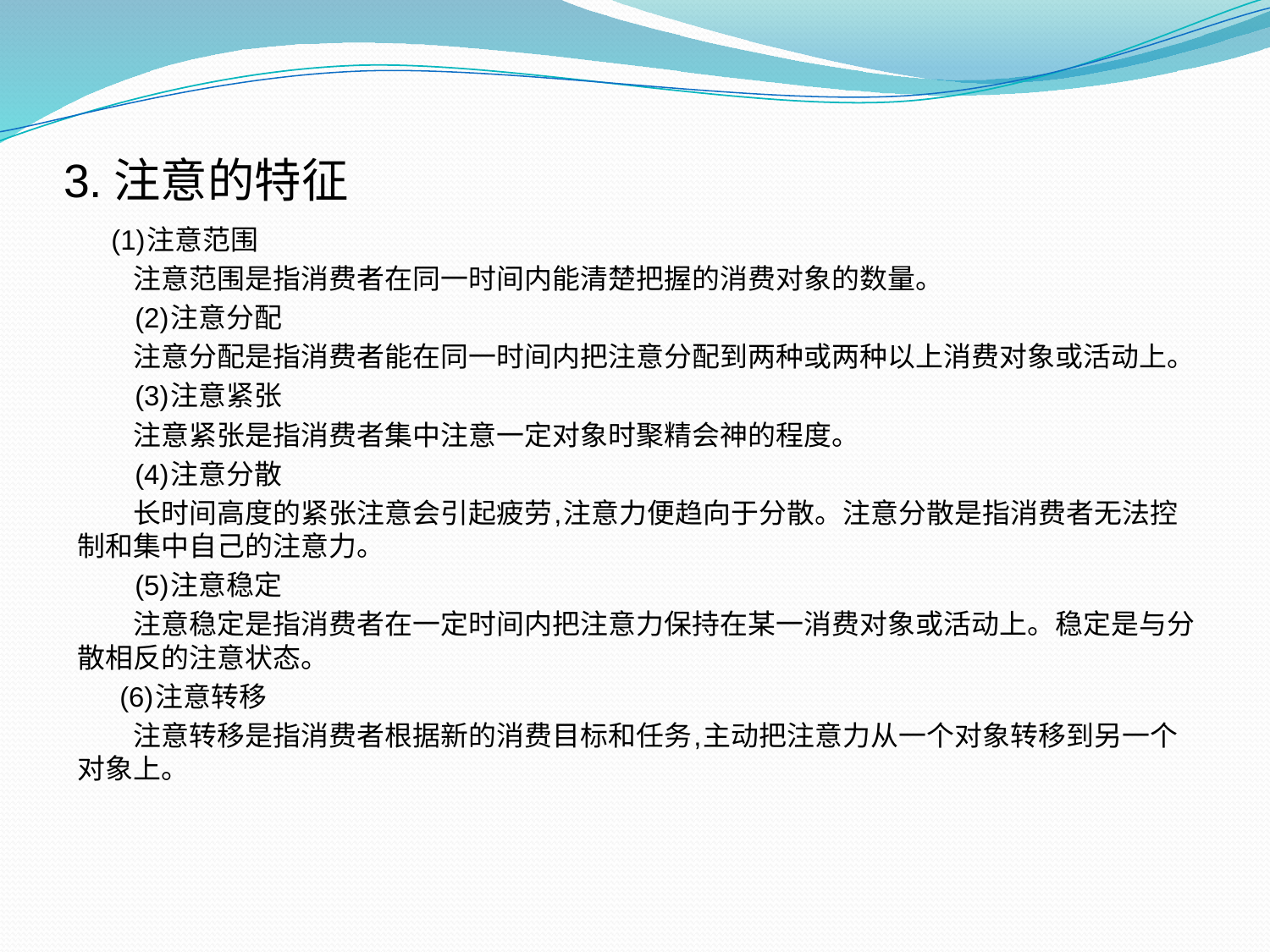

# 3.注意的特征
       (1)注意范围
　　注意范围是指消费者在同一时间内能清楚把握的消费对象的数量。
　　(2)注意分配
　　注意分配是指消费者能在同一时间内把注意分配到两种或两种以上消费对象或活动上。
　　(3)注意紧张
　　注意紧张是指消费者集中注意一定对象时聚精会神的程度。
　　(4)注意分散
　　长时间高度的紧张注意会引起疲劳,注意力便趋向于分散。注意分散是指消费者无法控制和集中自己的注意力。
　　(5)注意稳定
　　注意稳定是指消费者在一定时间内把注意力保持在某一消费对象或活动上。稳定是与分散相反的注意状态。
　  (6)注意转移
　　注意转移是指消费者根据新的消费目标和任务,主动把注意力从一个对象转移到另一个对象上。